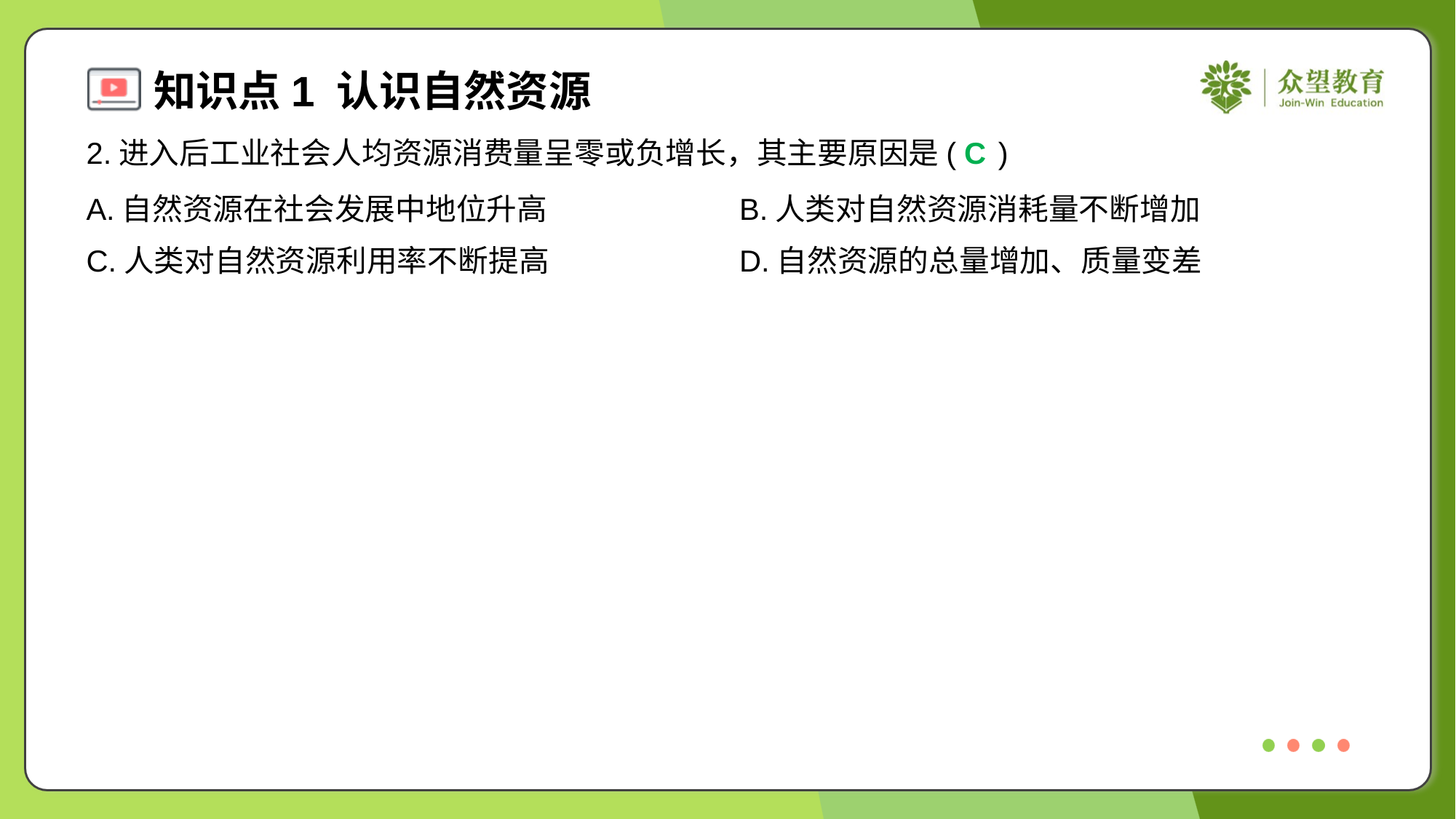

2.进入后工业社会人均资源消费量呈零或负增长，其主要原因是(     )
C
A.自然资源在社会发展中地位升高	B.人类对自然资源消耗量不断增加
C.人类对自然资源利用率不断提高	D.自然资源的总量增加、质量变差